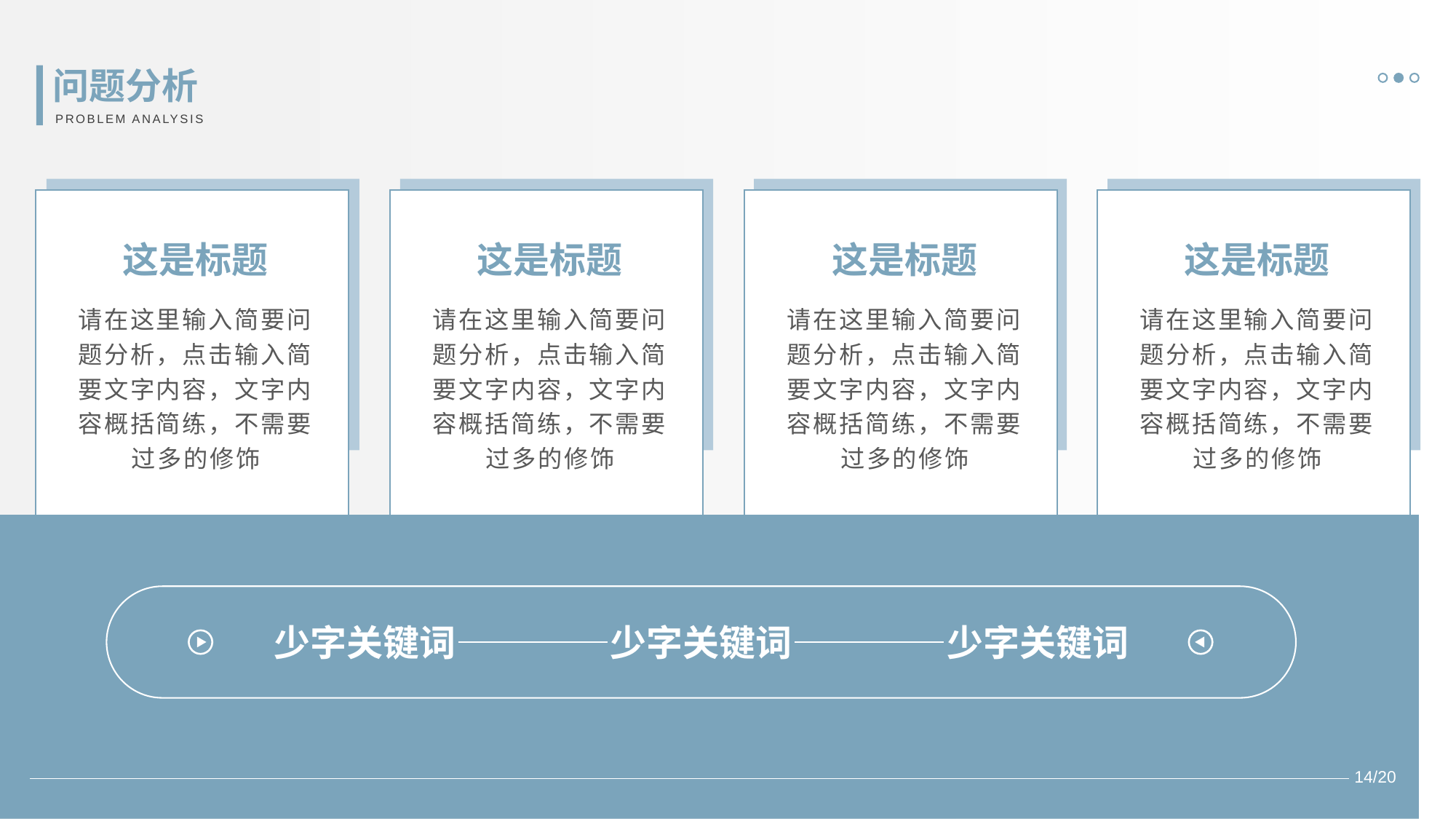

问题分析
PROBLEM ANALYSIS

这是标题
这是标题
这是标题
这是标题
请在这里输入简要问题分析，点击输入简要文字内容，文字内容概括简练，不需要过多的修饰
请在这里输入简要问题分析，点击输入简要文字内容，文字内容概括简练，不需要过多的修饰
请在这里输入简要问题分析，点击输入简要文字内容，文字内容概括简练，不需要过多的修饰
请在这里输入简要问题分析，点击输入简要文字内容，文字内容概括简练，不需要过多的修饰

少字关键词
少字关键词
少字关键词

14/20